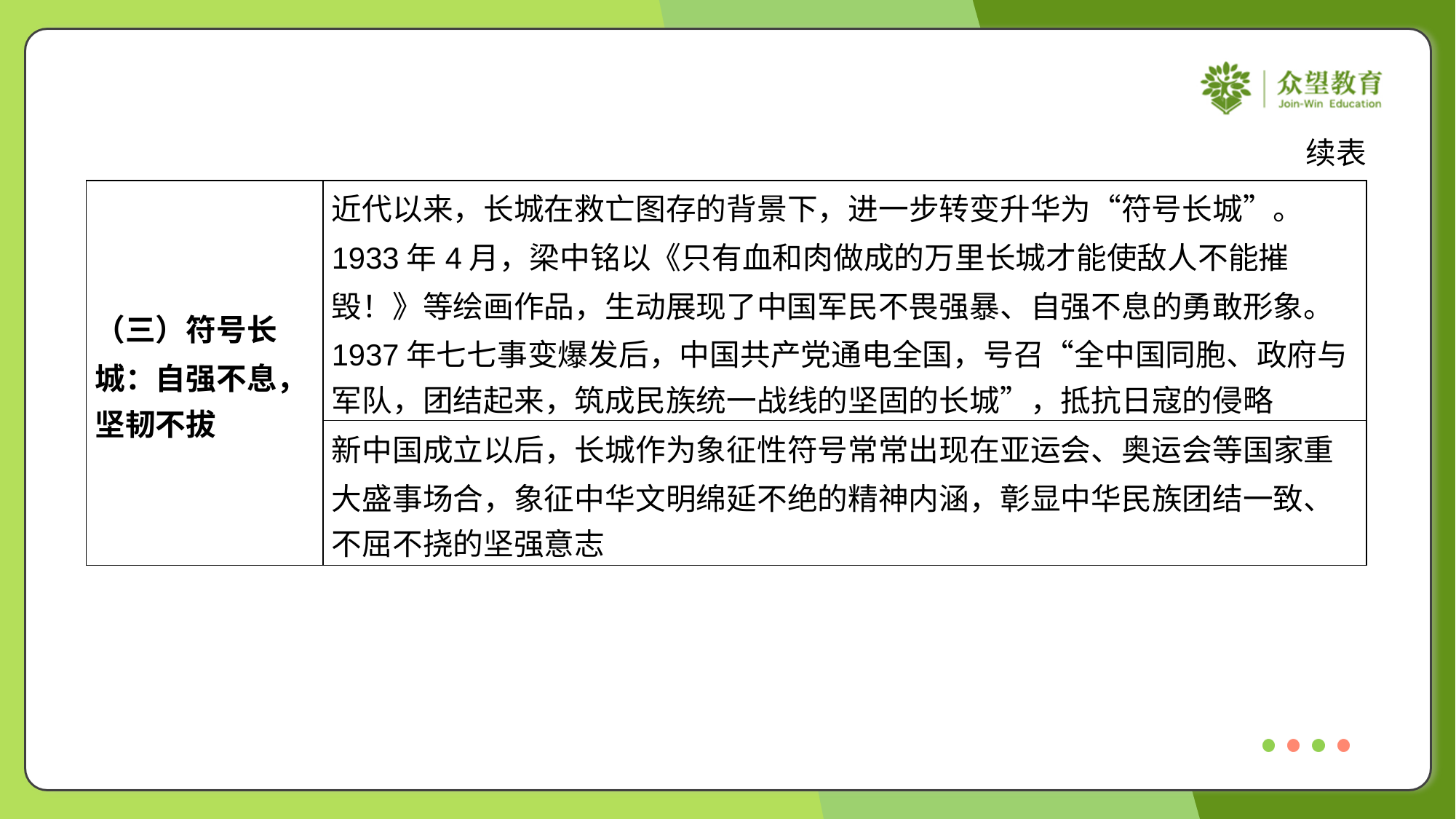

续表
| （三）符号长 城：自强不息， 坚韧不拔 | 近代以来，长城在救亡图存的背景下，进一步转变升华为“符号长城”。 1933年4月，梁中铭以《只有血和肉做成的万里长城才能使敌人不能摧 毁！》等绘画作品，生动展现了中国军民不畏强暴、自强不息的勇敢形象。 1937年七七事变爆发后，中国共产党通电全国，号召“全中国同胞、政府与 军队，团结起来，筑成民族统一战线的坚固的长城”，抵抗日寇的侵略 |
| --- | --- |
|  | 新中国成立以后，长城作为象征性符号常常出现在亚运会、奥运会等国家重 大盛事场合，象征中华文明绵延不绝的精神内涵，彰显中华民族团结一致、 不屈不挠的坚强意志 |